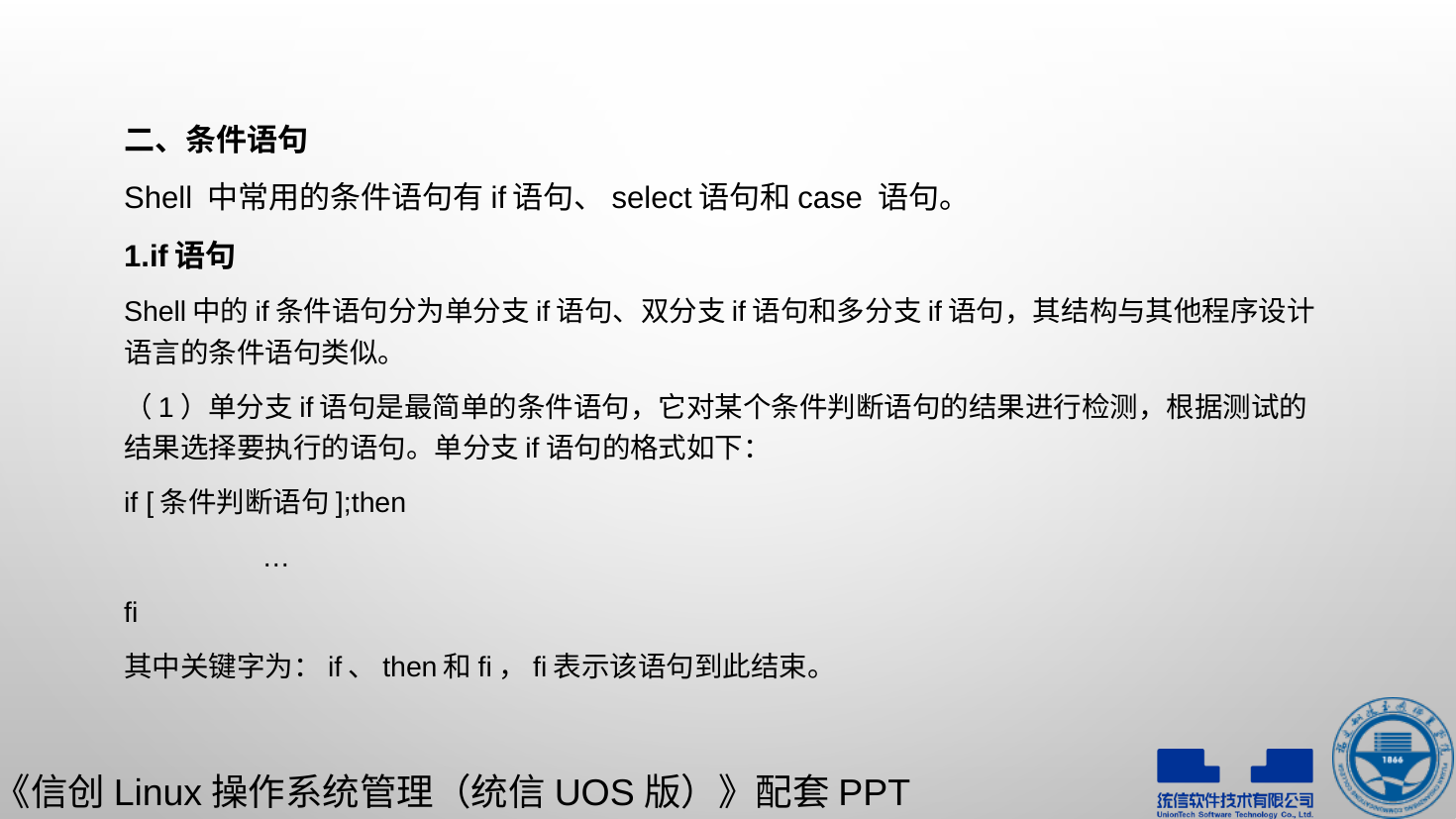

二、条件语句
Shell 中常用的条件语句有if语句、select语句和case 语句。
1.if语句
Shell中的if条件语句分为单分支if语句、双分支if语句和多分支if语句，其结构与其他程序设计语言的条件语句类似。
（1）单分支if语句是最简单的条件语句，它对某个条件判断语句的结果进行检测，根据测试的结果选择要执行的语句。单分支if语句的格式如下：
if [条件判断语句];then
	…
fi
其中关键字为：if、then和fi，fi表示该语句到此结束。